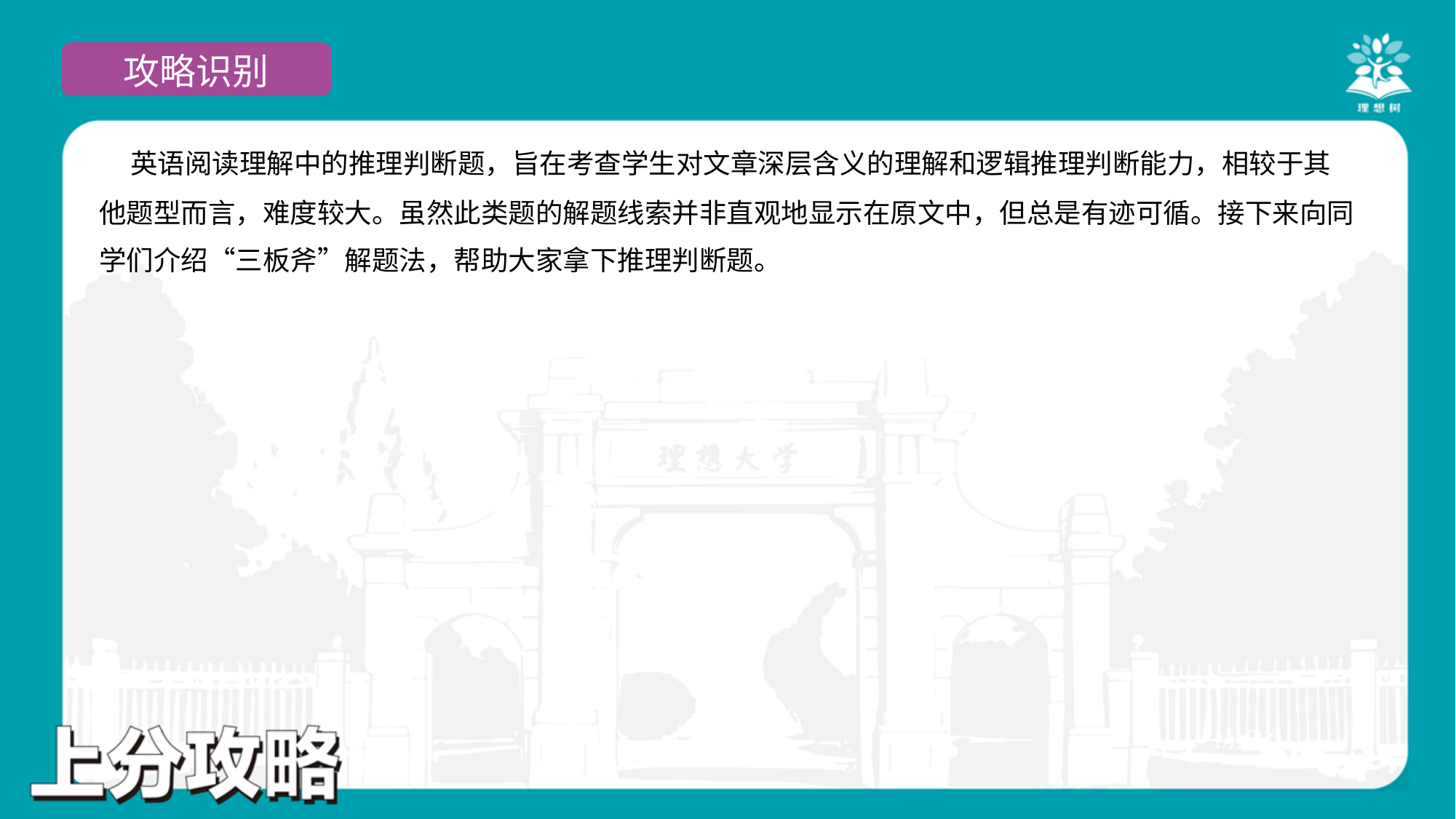

英语阅读理解中的推理判断题，旨在考查学生对文章深层含义的理解和逻辑推理判断能力，相较于其
他题型而言，难度较大。虽然此类题的解题线索并非直观地显示在原文中，但总是有迹可循。接下来向同
学们介绍“三板斧”解题法，帮助大家拿下推理判断题。